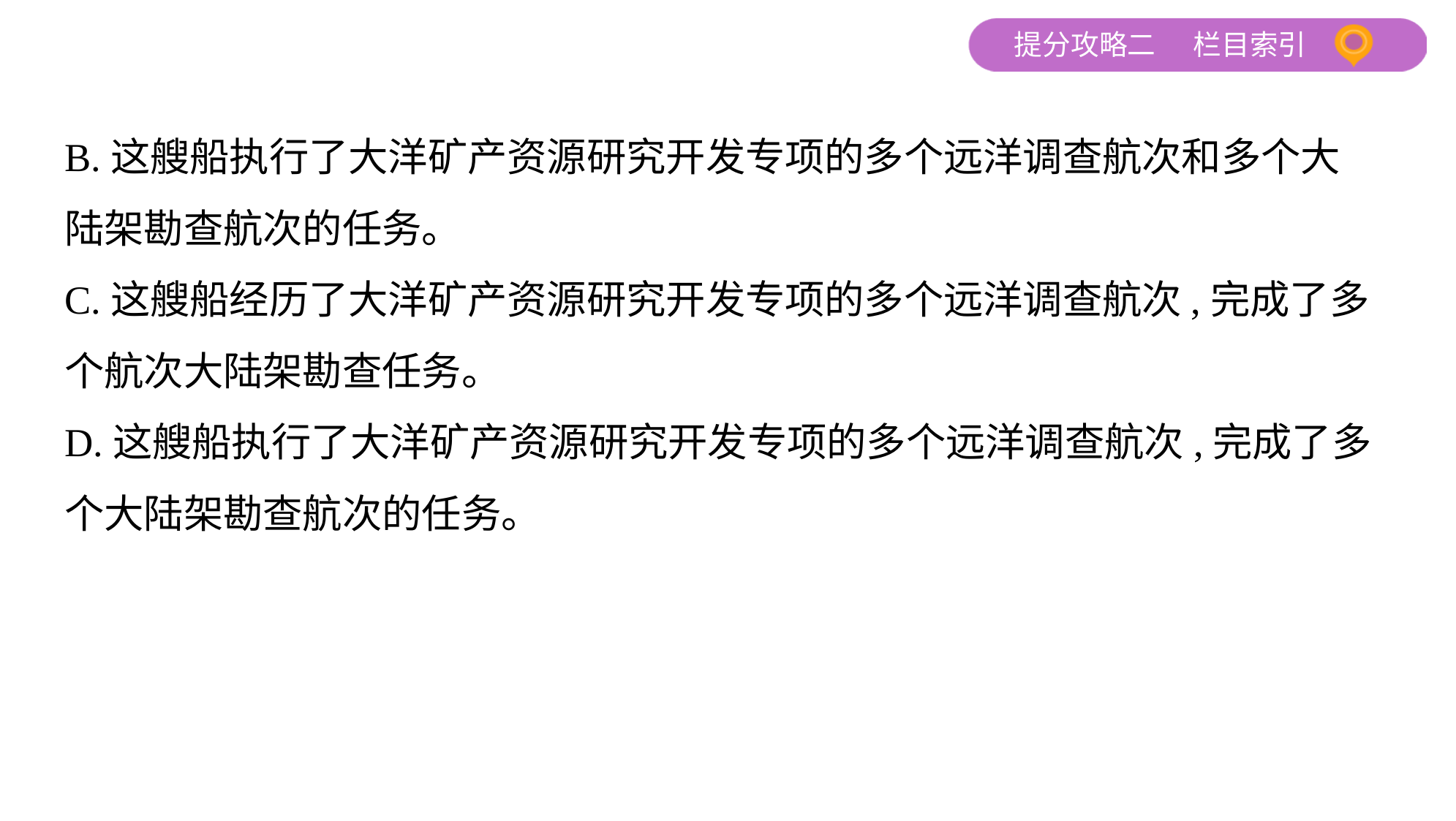

B.这艘船执行了大洋矿产资源研究开发专项的多个远洋调查航次和多个大
陆架勘查航次的任务。
C.这艘船经历了大洋矿产资源研究开发专项的多个远洋调查航次,完成了多
个航次大陆架勘查任务。
D.这艘船执行了大洋矿产资源研究开发专项的多个远洋调查航次,完成了多
个大陆架勘查航次的任务。